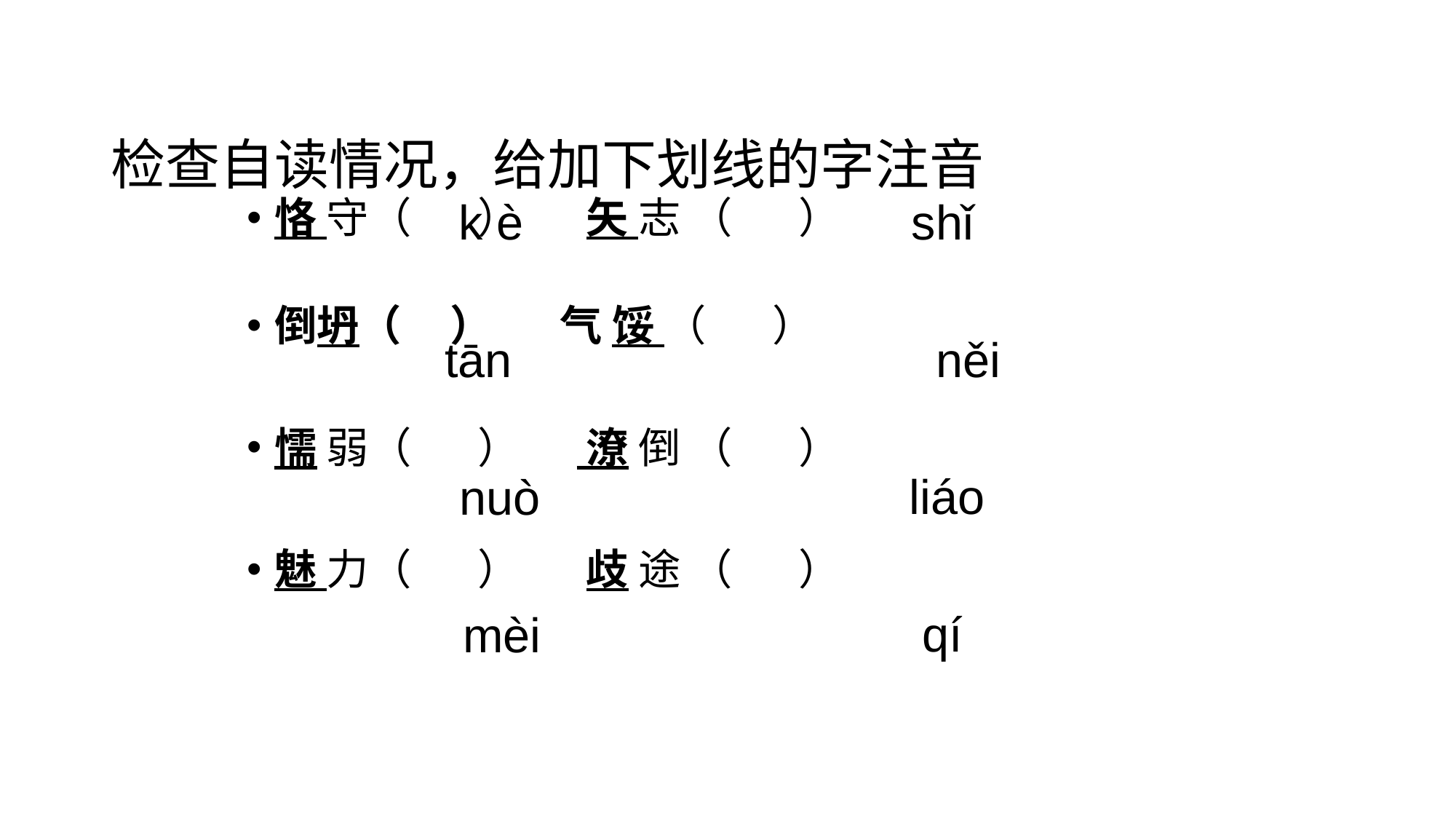

# 检查自读情况，给加下划线的字注音
k è
shǐ
恪 守（       ）       矢 志 （       ）

倒坍（     ）       气 馁 （       ）

懦 弱（       ）       潦 倒 （       ）

魅 力（       ）       歧 途 （       ）
tān
něi
liáo
nuò
qí
mèi